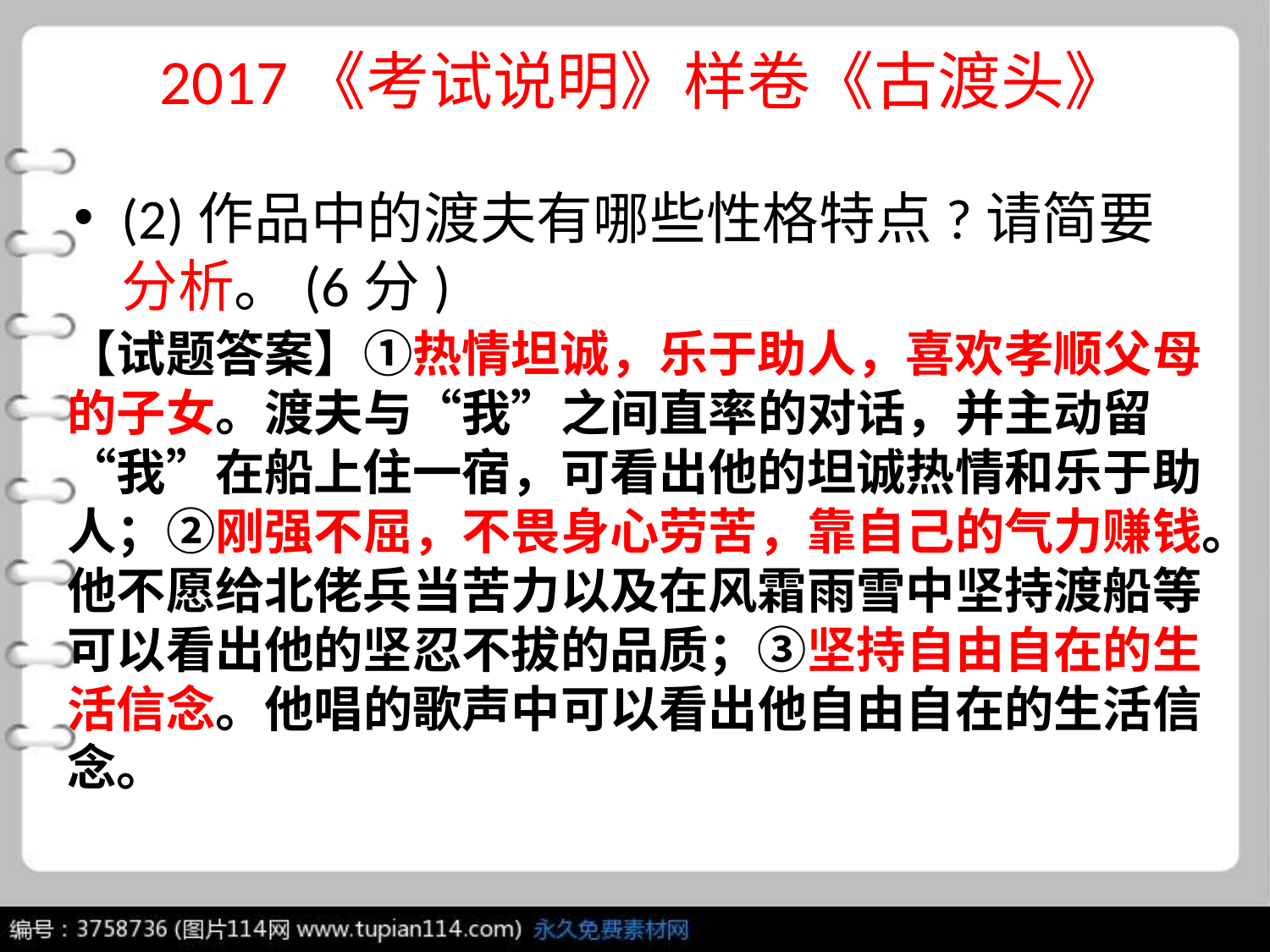

# 2017《考试说明》样卷《古渡头》
(2)作品中的渡夫有哪些性格特点?请简要分析。(6分)
【试题答案】①热情坦诚，乐于助人，喜欢孝顺父母的子女。渡夫与“我”之间直率的对话，并主动留“我”在船上住一宿，可看出他的坦诚热情和乐于助人；②刚强不屈，不畏身心劳苦，靠自己的气力赚钱。他不愿给北佬兵当苦力以及在风霜雨雪中坚持渡船等可以看出他的坚忍不拔的品质；③坚持自由自在的生活信念。他唱的歌声中可以看出他自由自在的生活信念。